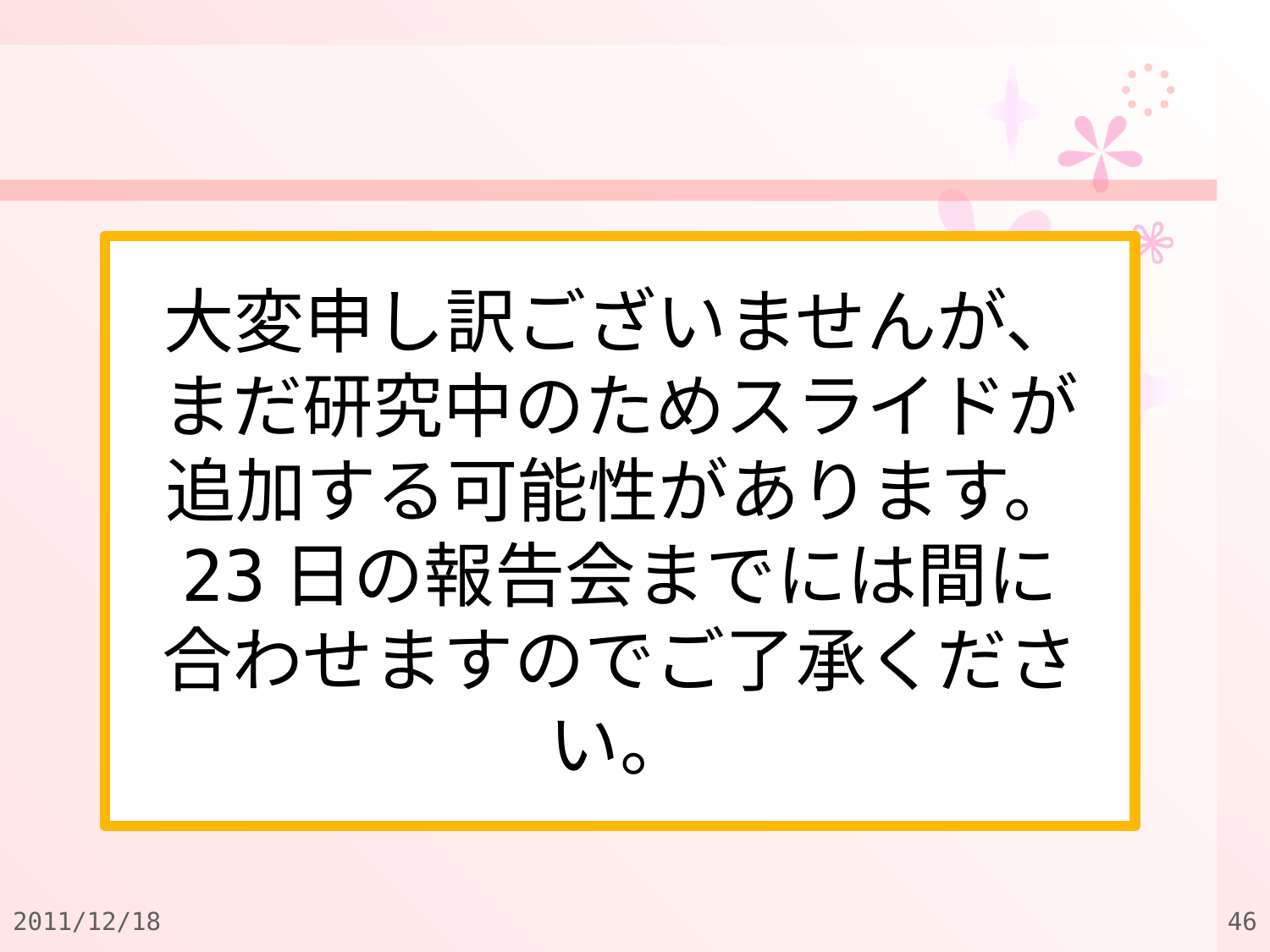

#
大変申し訳ございませんが、
まだ研究中のためスライドが
追加する可能性があります。
23日の報告会までには間に
合わせますのでご了承ください。
2011/12/18
46